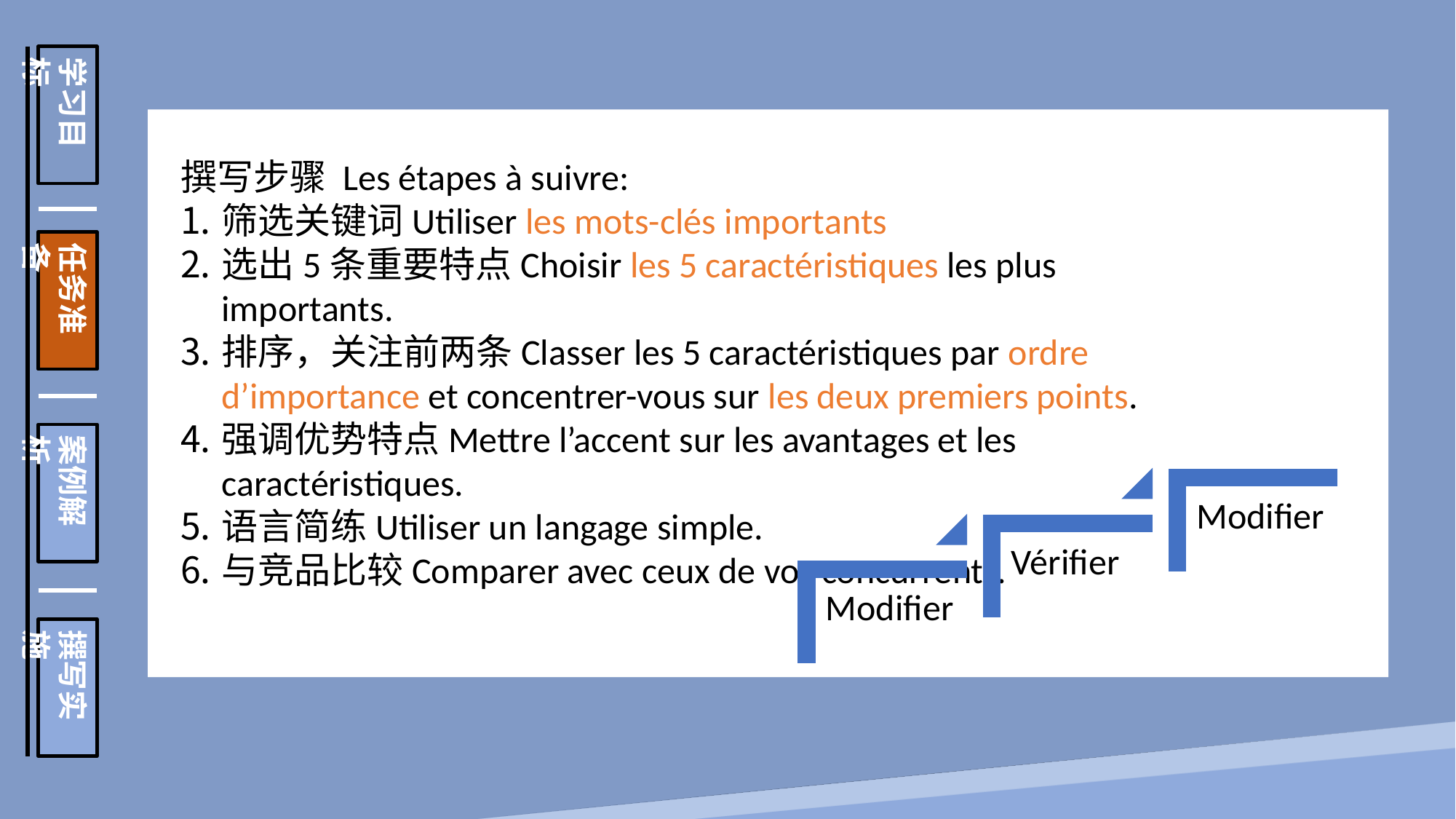

学习目标
任务准备
案例解析
撰写实施

撰写步骤 Les étapes à suivre:
筛选关键词Utiliser les mots-clés importants
选出5条重要特点Choisir les 5 caractéristiques les plus importants.
排序，关注前两条Classer les 5 caractéristiques par ordre d’importance et concentrer-vous sur les deux premiers points.
强调优势特点Mettre l’accent sur les avantages et les caractéristiques.
语言简练Utiliser un langage simple.
与竞品比较Comparer avec ceux de vos concurrents.

Modifier
Vérifier
Modifier